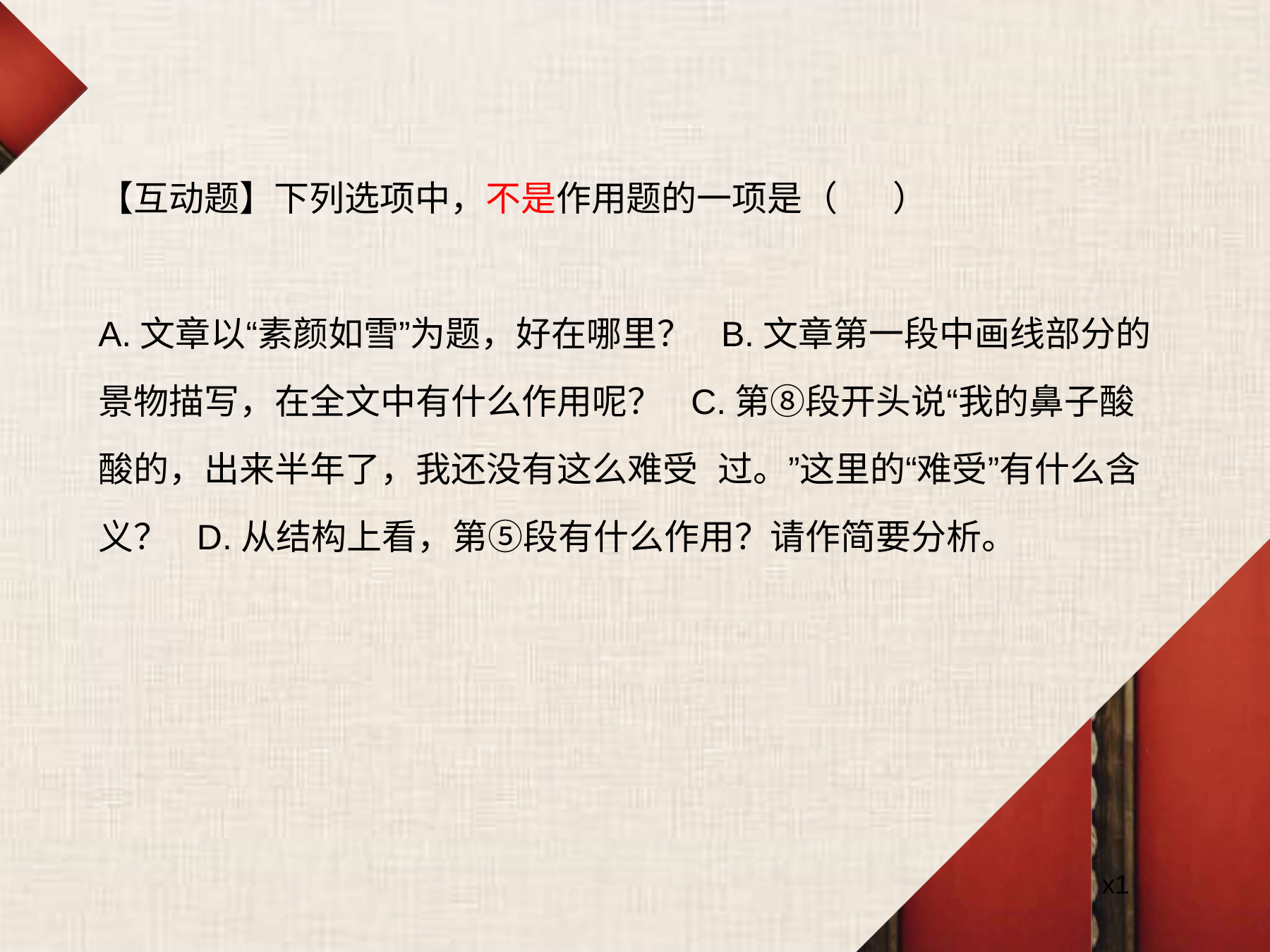

# 【互动题】下列选项中，不是作用题的一项是（	）
A.文章以“素颜如雪”为题，好在哪里？  B.文章第一段中画线部分的景物描写，在全文中有什么作用呢？  C.第⑧段开头说“我的鼻子酸酸的，出来半年了，我还没有这么难受  过。”这里的“难受”有什么含义？  D.从结构上看，第⑤段有什么作用？请作简要分析。

x1